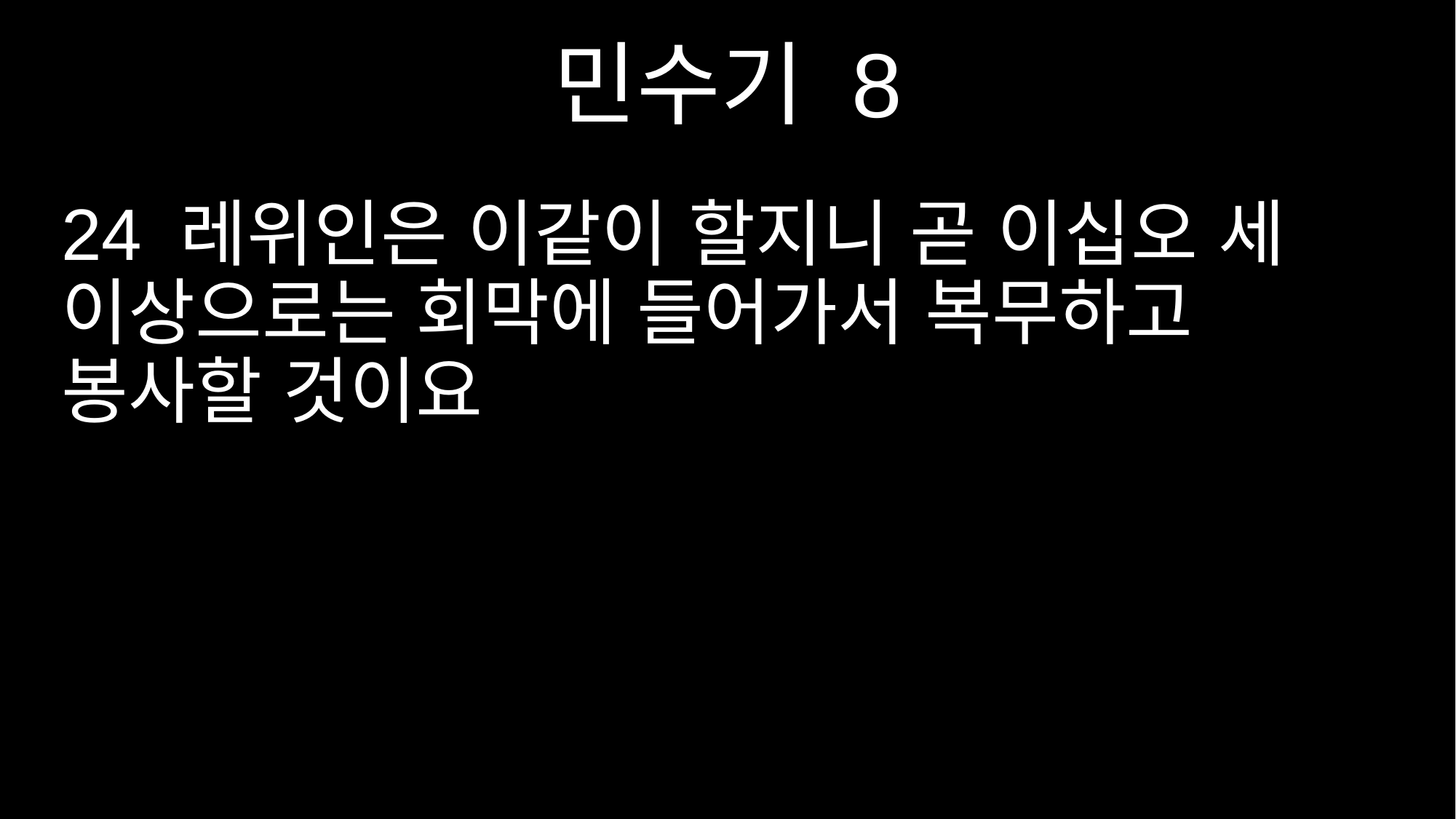

민수기 8
24 레위인은 이같이 할지니 곧 이십오 세 이상으로는 회막에 들어가서 복무하고 봉사할 것이요